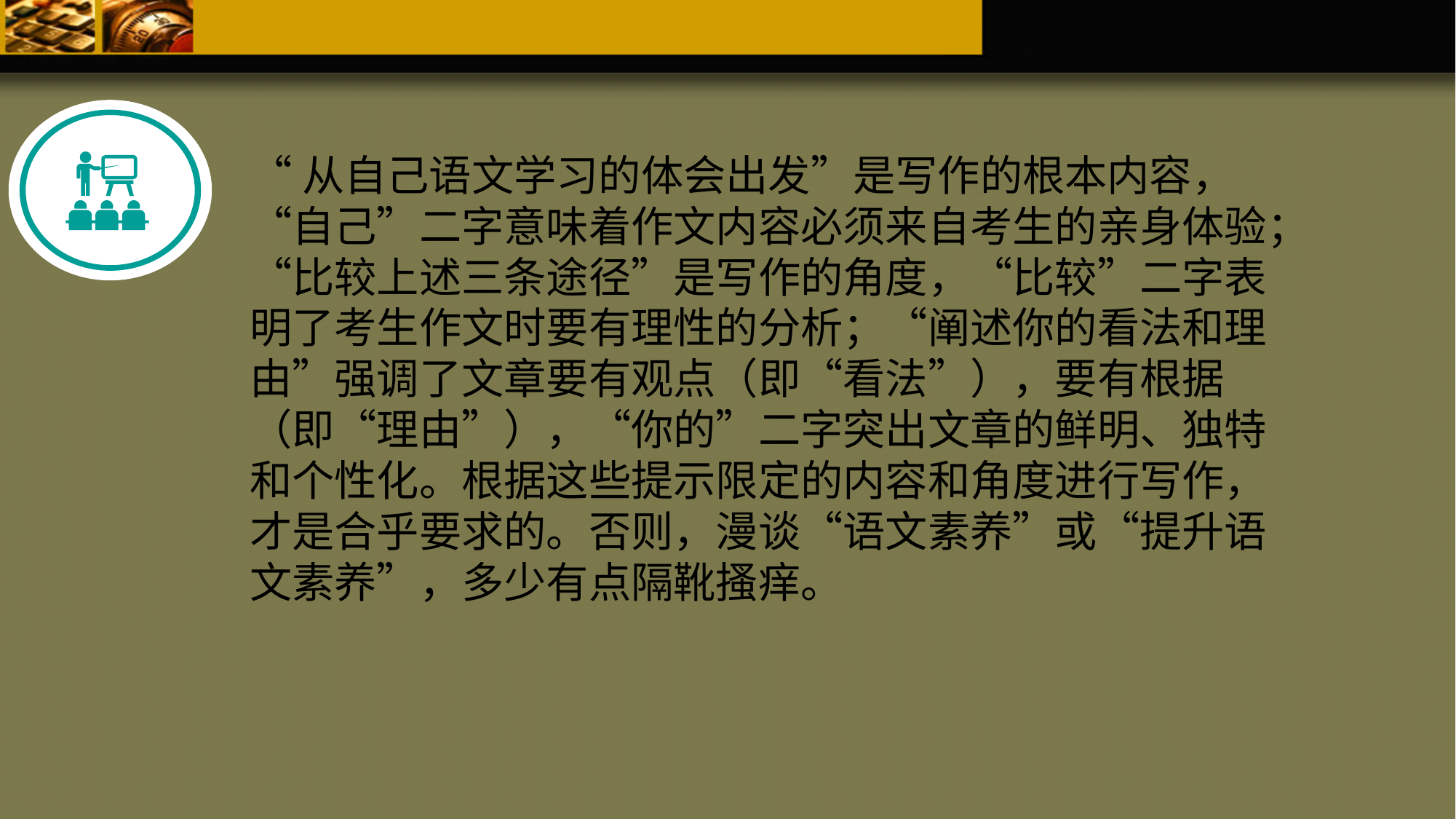

“从自己语文学习的体会出发”是写作的根本内容，“自己”二字意味着作文内容必须来自考生的亲身体验；“比较上述三条途径”是写作的角度，“比较”二字表明了考生作文时要有理性的分析；“阐述你的看法和理由”强调了文章要有观点（即“看法”），要有根据（即“理由”），“你的”二字突出文章的鲜明、独特和个性化。根据这些提示限定的内容和角度进行写作，才是合乎要求的。否则，漫谈“语文素养”或“提升语文素养”，多少有点隔靴搔痒。